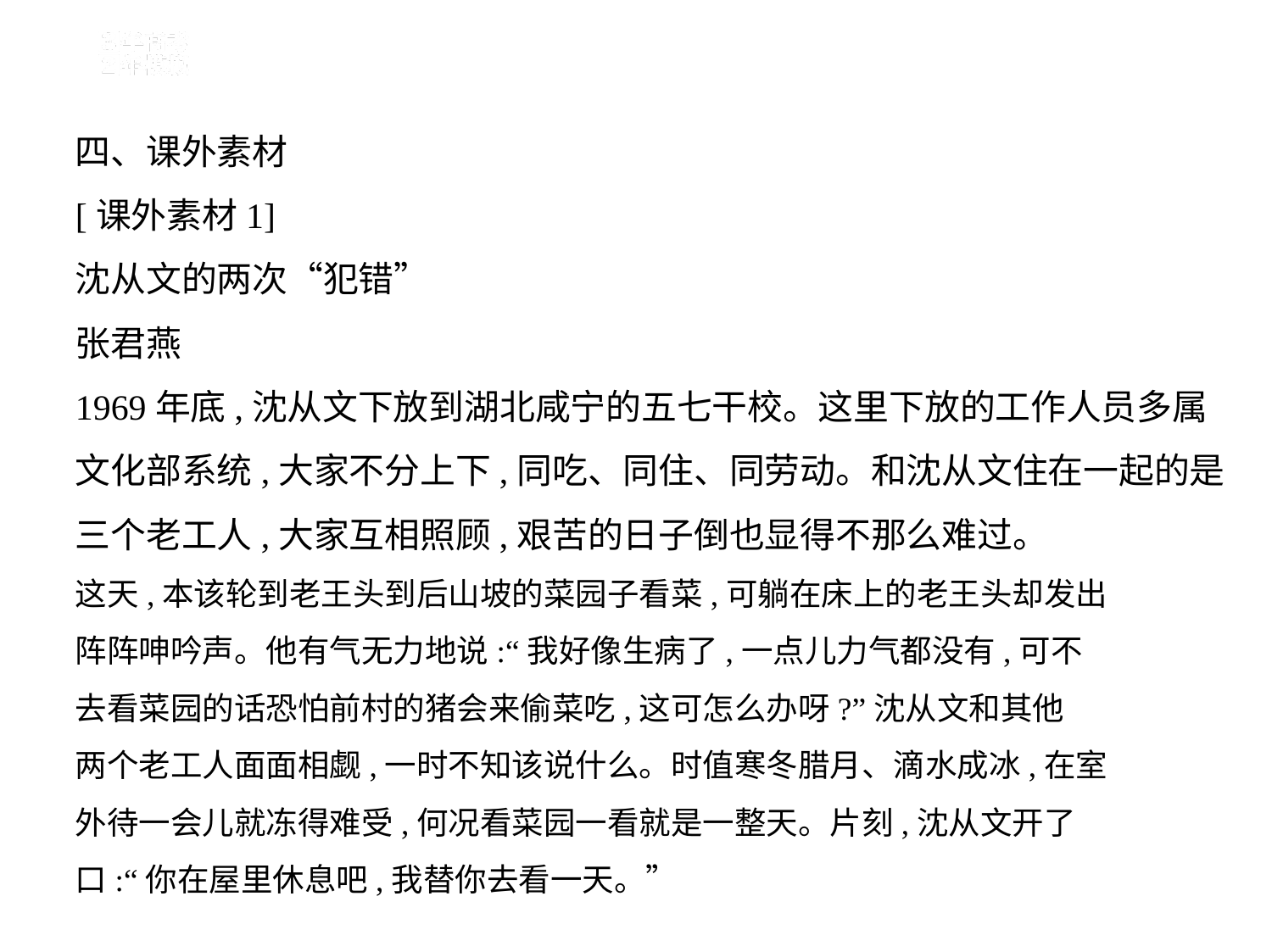

四、课外素材
[课外素材1]
沈从文的两次“犯错”
张君燕
1969年底,沈从文下放到湖北咸宁的五七干校。这里下放的工作人员多属
文化部系统,大家不分上下,同吃、同住、同劳动。和沈从文住在一起的是
三个老工人,大家互相照顾,艰苦的日子倒也显得不那么难过。
这天,本该轮到老王头到后山坡的菜园子看菜,可躺在床上的老王头却发出
阵阵呻吟声。他有气无力地说:“我好像生病了,一点儿力气都没有,可不
去看菜园的话恐怕前村的猪会来偷菜吃,这可怎么办呀?”沈从文和其他
两个老工人面面相觑,一时不知该说什么。时值寒冬腊月、滴水成冰,在室
外待一会儿就冻得难受,何况看菜园一看就是一整天。片刻,沈从文开了
口:“你在屋里休息吧,我替你去看一天。”